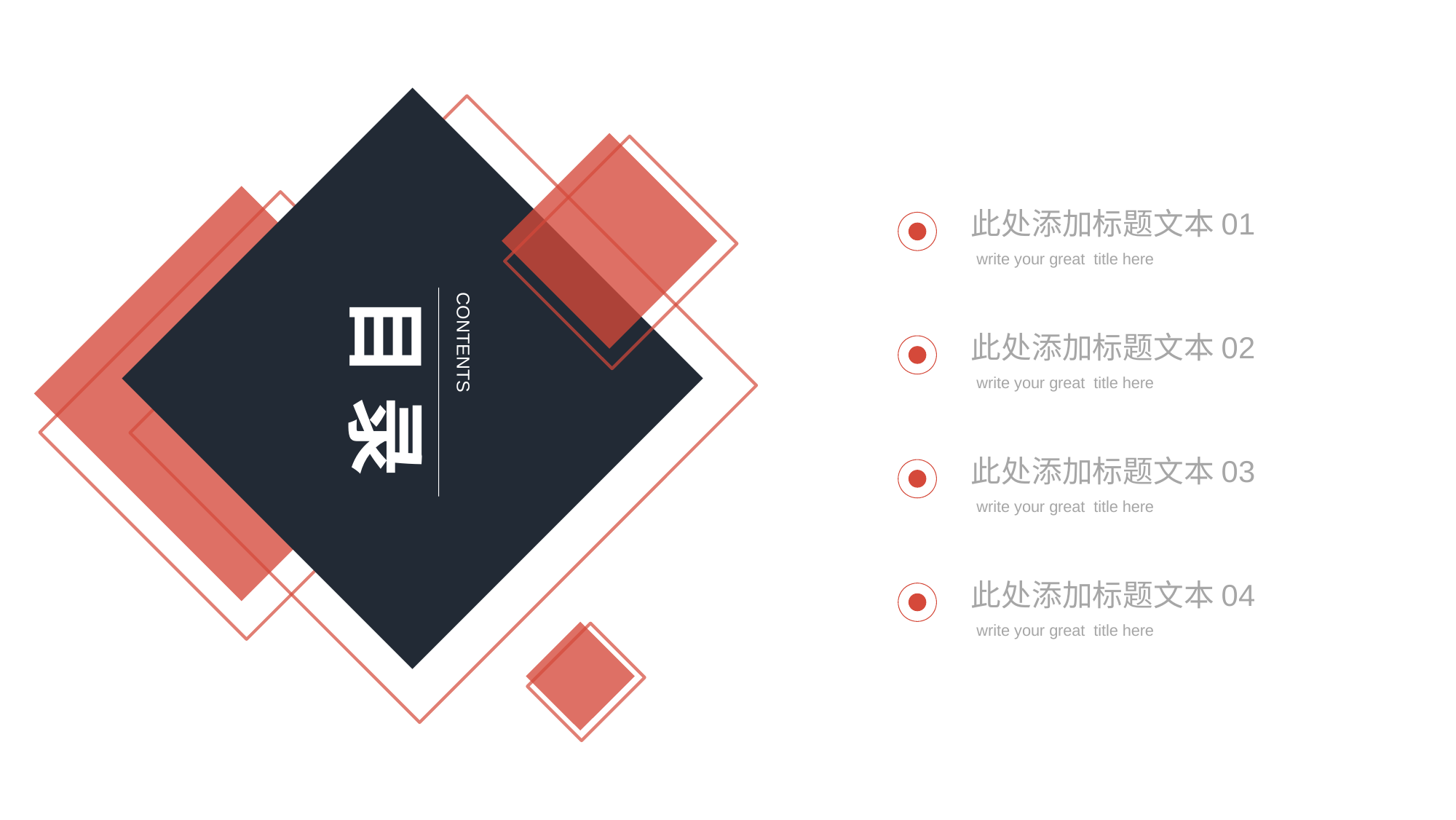

此处添加标题文本01

write your great  title here
此处添加标题文本02

write your great  title here
此处添加标题文本03

write your great  title here
此处添加标题文本04

write your great  title here

目 录

CONTENTS